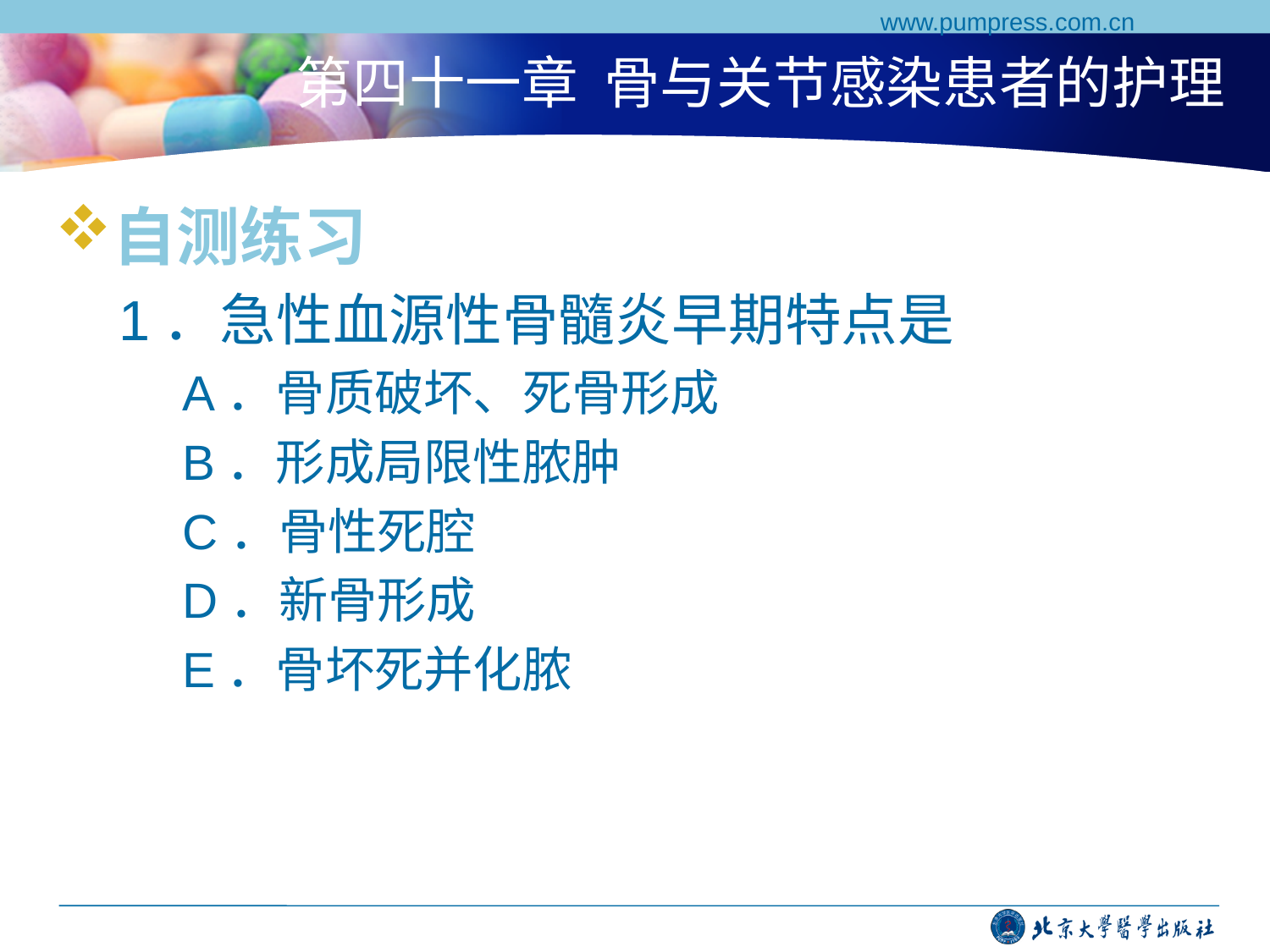

www.pumpress.com.cn
# 第四十一章  骨与关节感染患者的护理
自测练习
1．急性血源性骨髓炎早期特点是
A．骨质破坏、死骨形成
B．形成局限性脓肿
C．骨性死腔
D．新骨形成
E．骨坏死并化脓